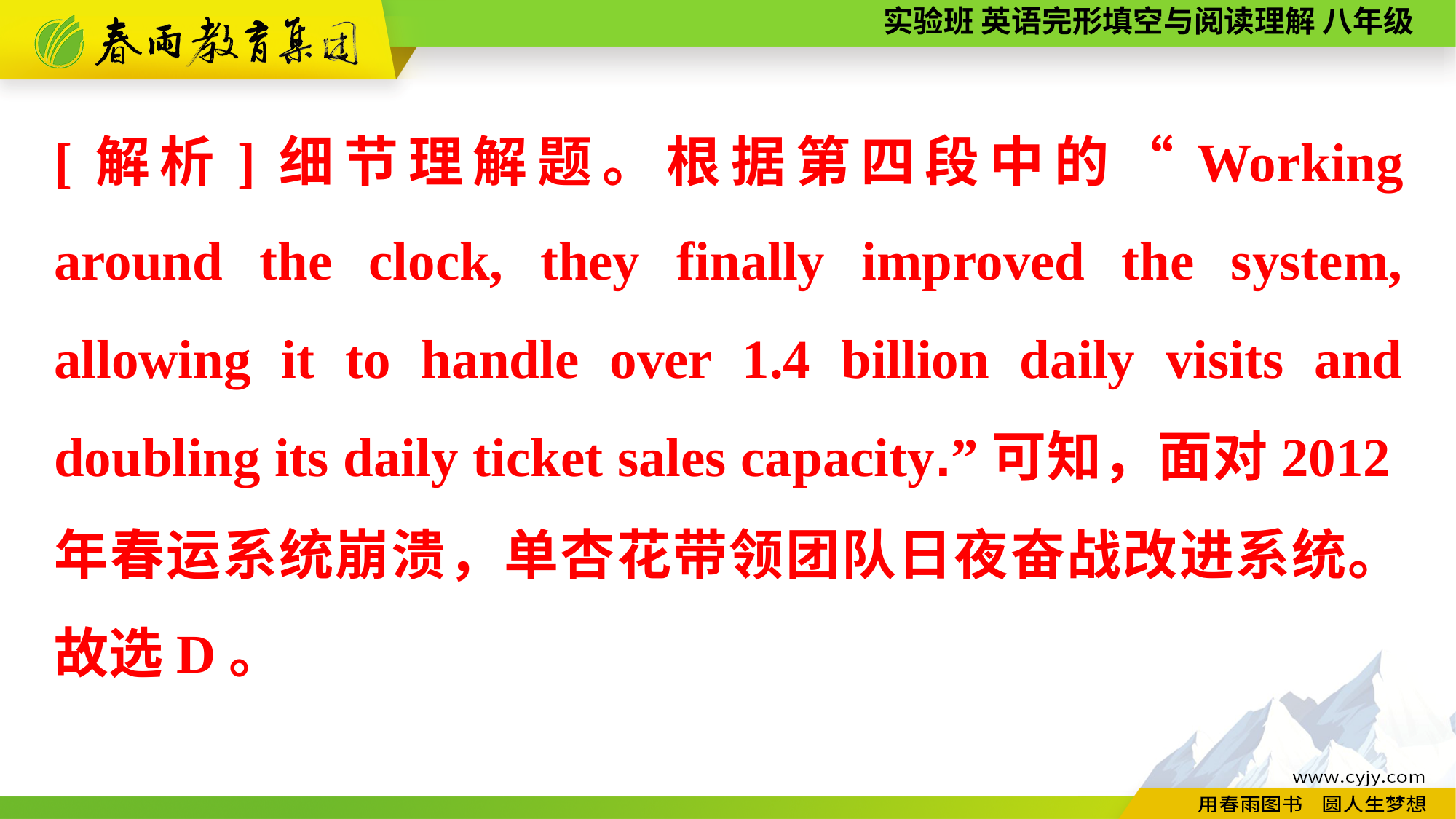

[解析]细节理解题。根据第四段中的“Working around the clock, they finally improved the system, allowing it to handle over 1.4 billion daily visits and doubling its daily ticket sales capacity.”可知，面对2012年春运系统崩溃，单杏花带领团队日夜奋战改进系统。故选D。